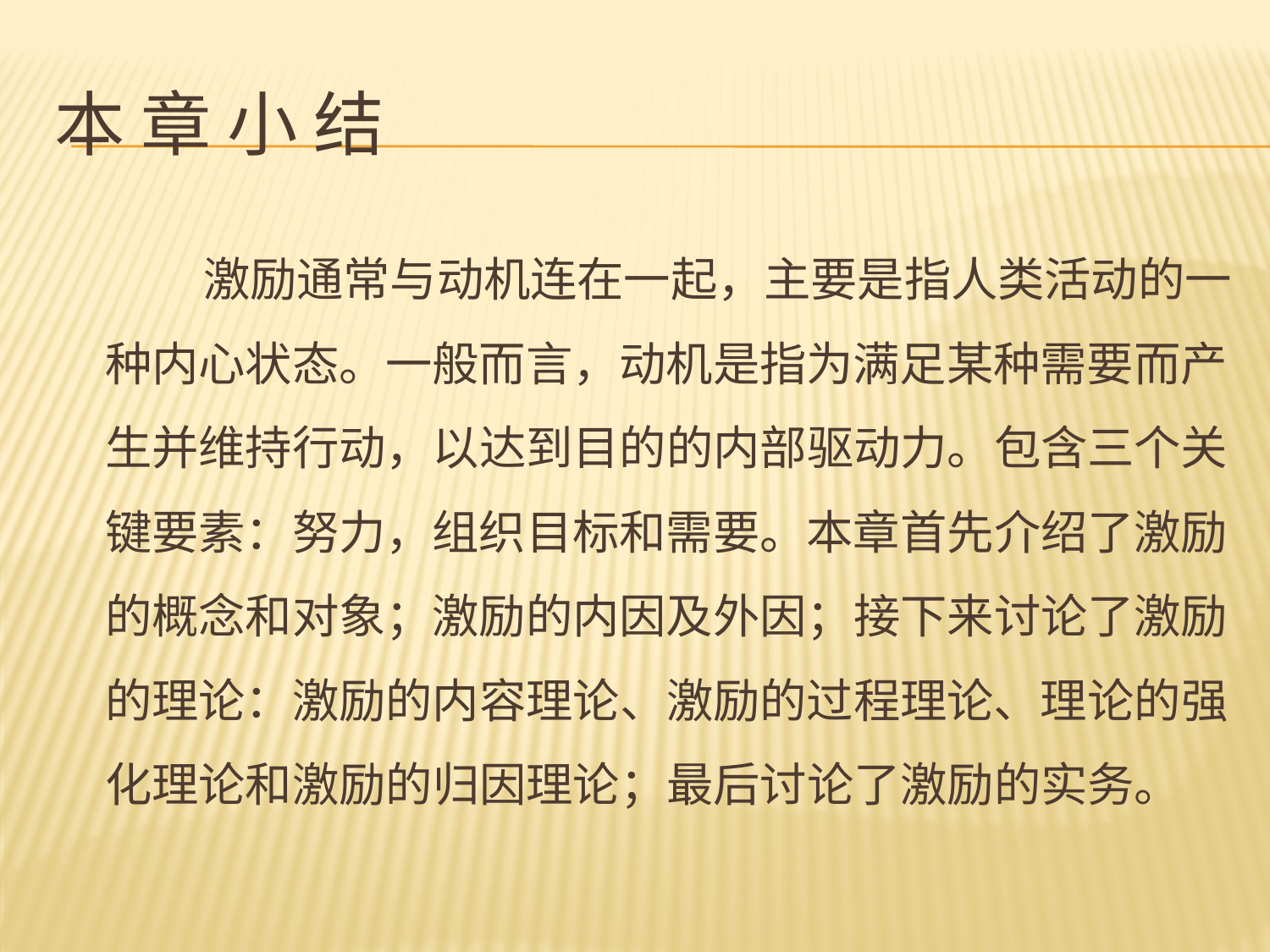

# 本 章 小 结
             激励通常与动机连在一起，主要是指人类活动的一种内心状态。一般而言，动机是指为满足某种需要而产生并维持行动，以达到目的的内部驱动力。包含三个关键要素：努力，组织目标和需要。本章首先介绍了激励的概念和对象；激励的内因及外因；接下来讨论了激励的理论：激励的内容理论、激励的过程理论、理论的强化理论和激励的归因理论；最后讨论了激励的实务。